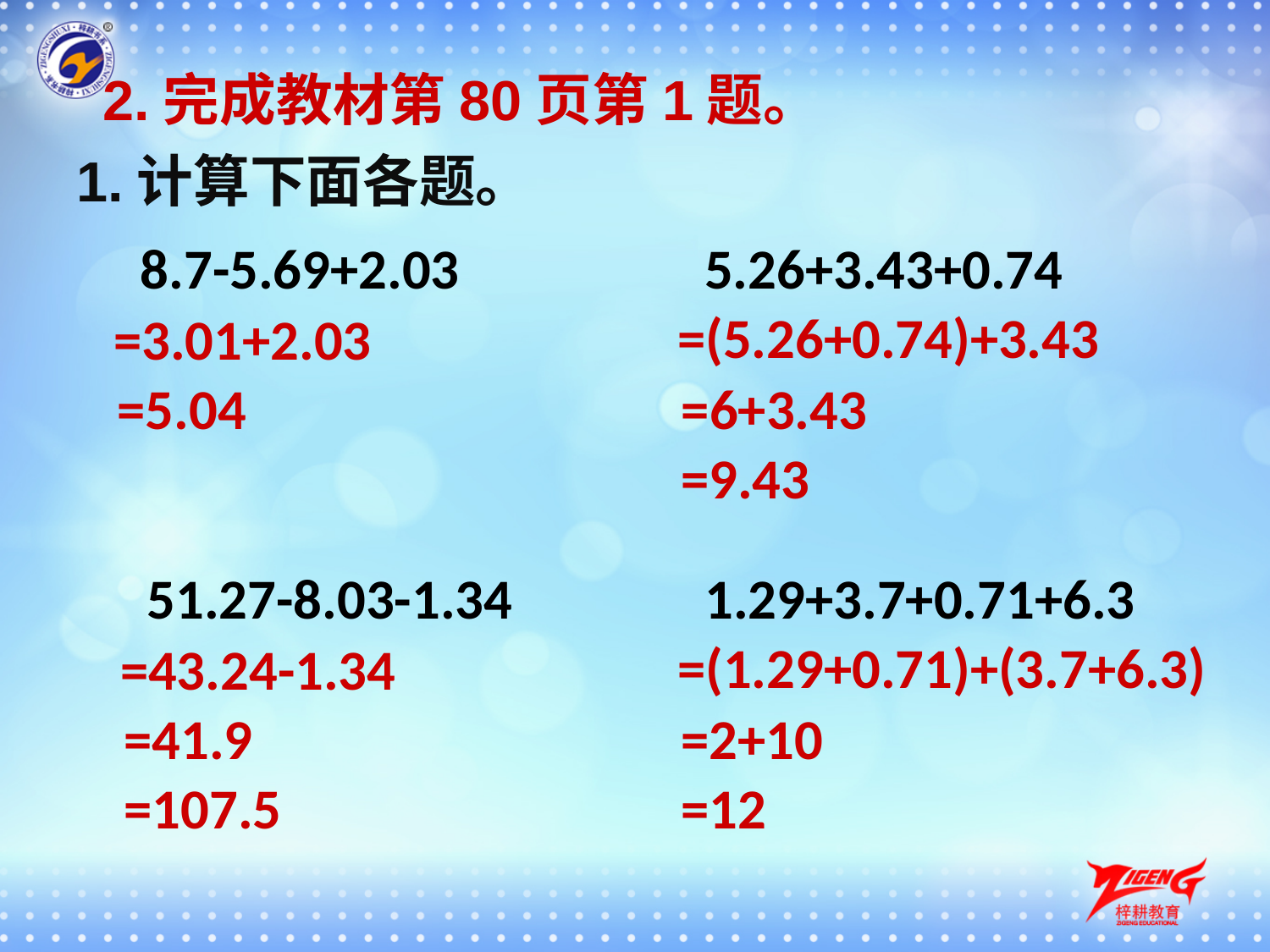

2.完成教材第80页第1题。
1.计算下面各题。
8.7-5.69+2.03
5.26+3.43+0.74
=(5.26+0.74)+3.43
=3.01+2.03
=5.04
=6+3.43
=9.43
51.27-8.03-1.34
1.29+3.7+0.71+6.3
=(1.29+0.71)+(3.7+6.3)
=43.24-1.34
=41.9
=2+10
=107.5
=12